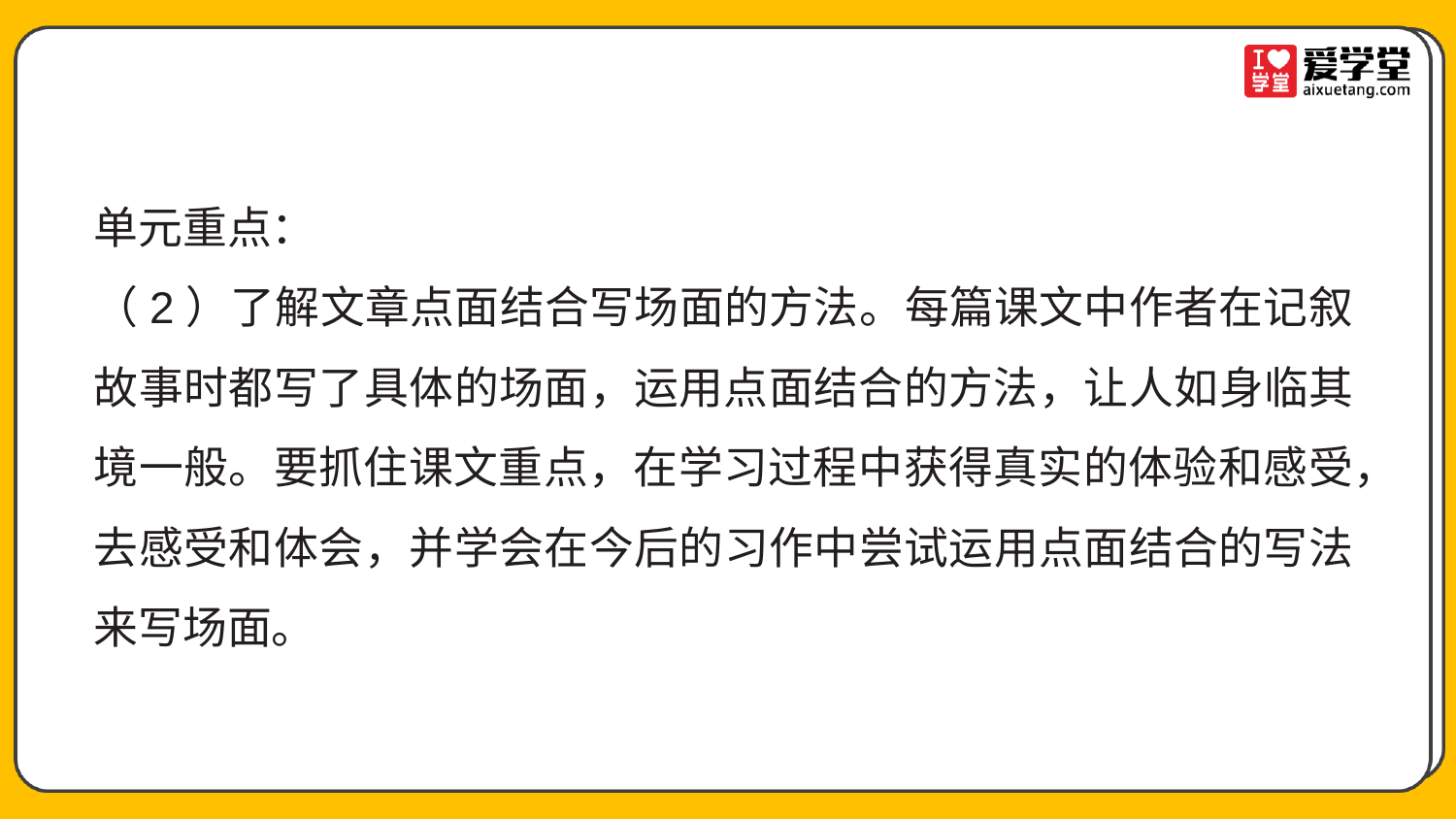

单元重点：
（2）了解文章点面结合写场面的方法。每篇课文中作者在记叙故事时都写了具体的场面，运用点面结合的方法，让人如身临其境一般。要抓住课文重点，在学习过程中获得真实的体验和感受，去感受和体会，并学会在今后的习作中尝试运用点面结合的写法来写场面。